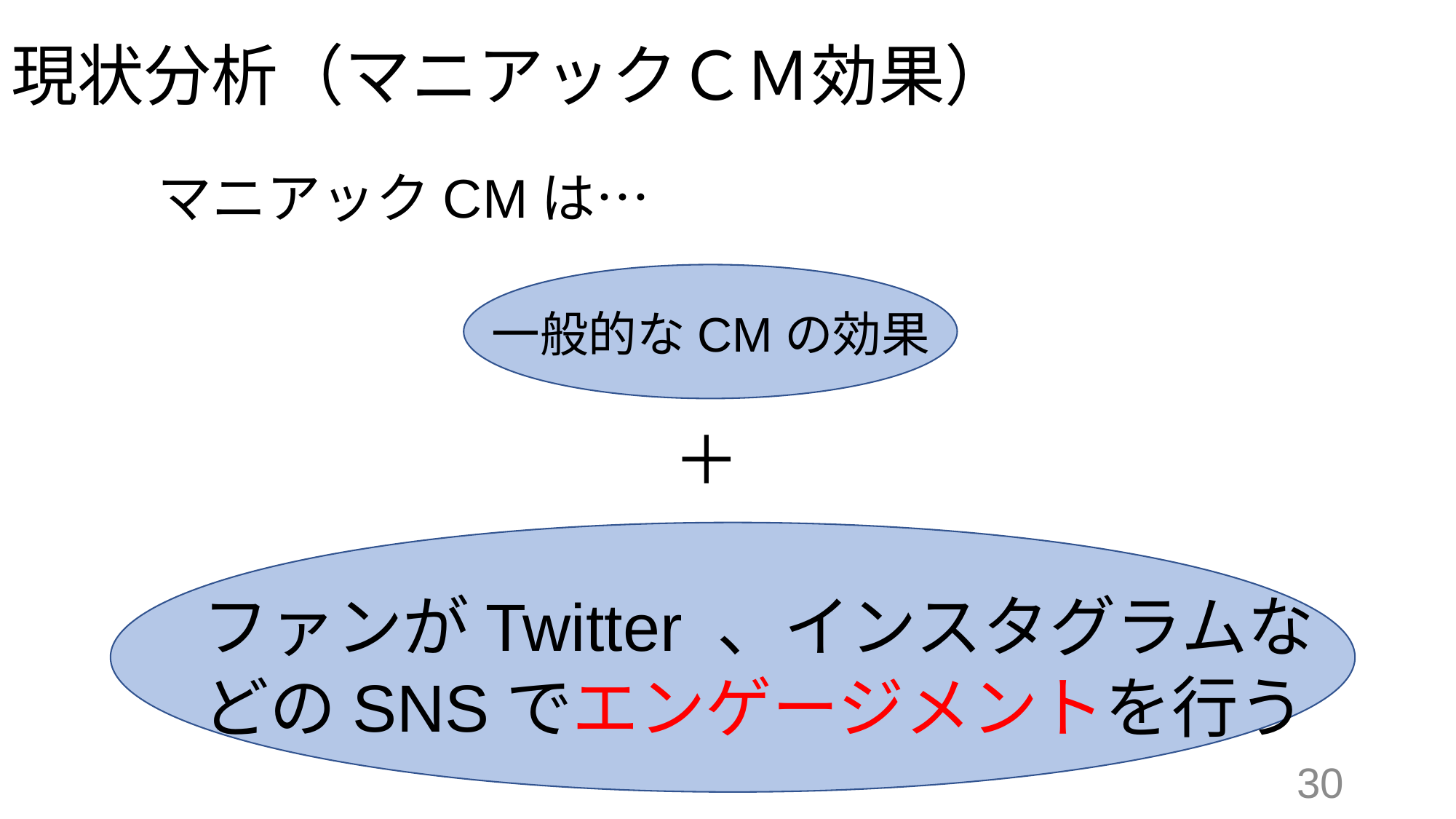

# 現状分析（マニアックＣＭ効果）
マニアックCMは…

一般的なCMの効果
＋

ファンがTwitter 、インスタグラムなどのSNSでエンゲージメントを行う
30